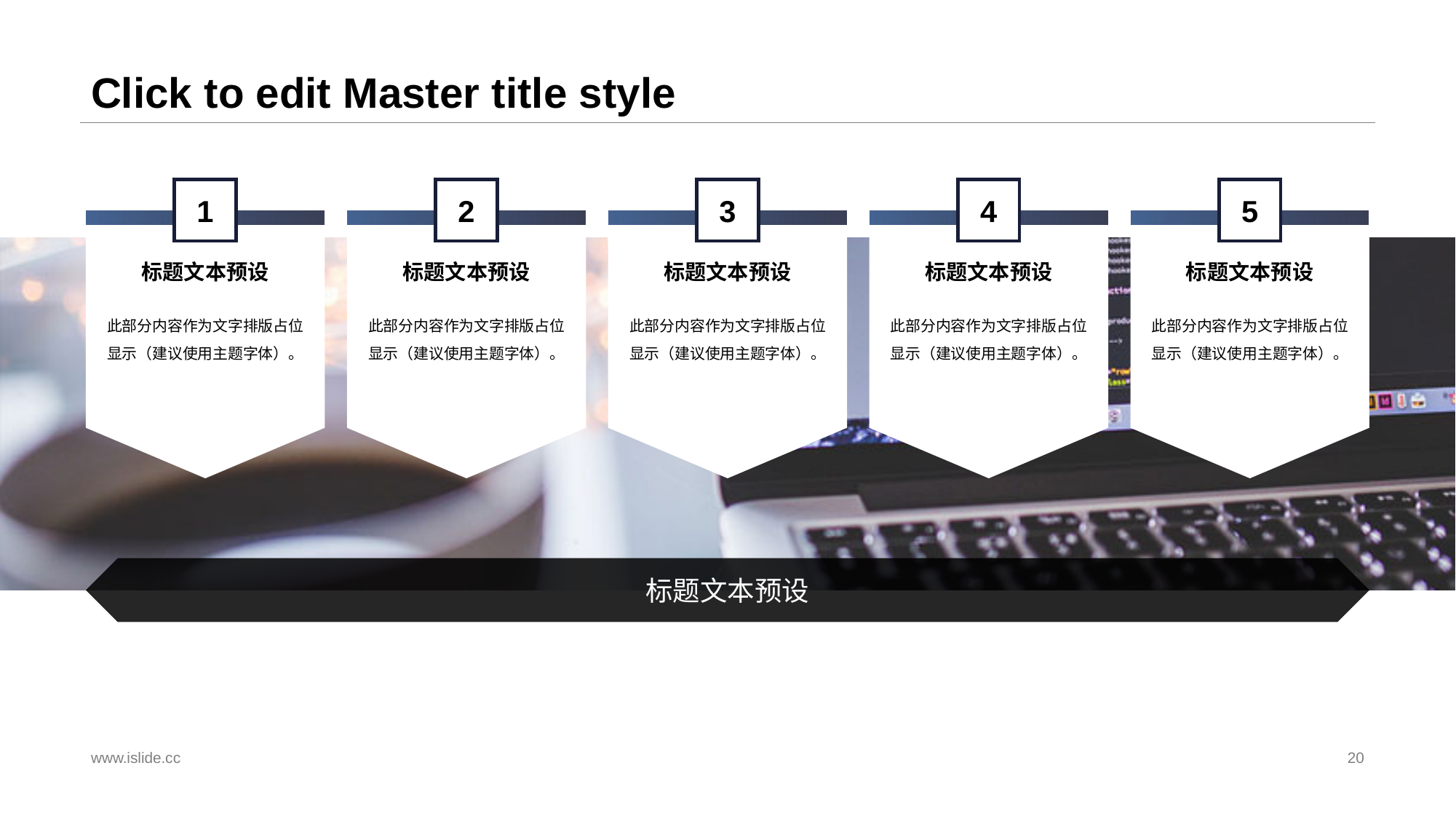

# Click to edit Master title style
1
2
3
4
5

标题文本预设
标题文本预设
标题文本预设
标题文本预设
标题文本预设
此部分内容作为文字排版占位显示（建议使用主题字体）。
此部分内容作为文字排版占位显示（建议使用主题字体）。
此部分内容作为文字排版占位显示（建议使用主题字体）。
此部分内容作为文字排版占位显示（建议使用主题字体）。
此部分内容作为文字排版占位显示（建议使用主题字体）。
标题文本预设
www.islide.cc
20